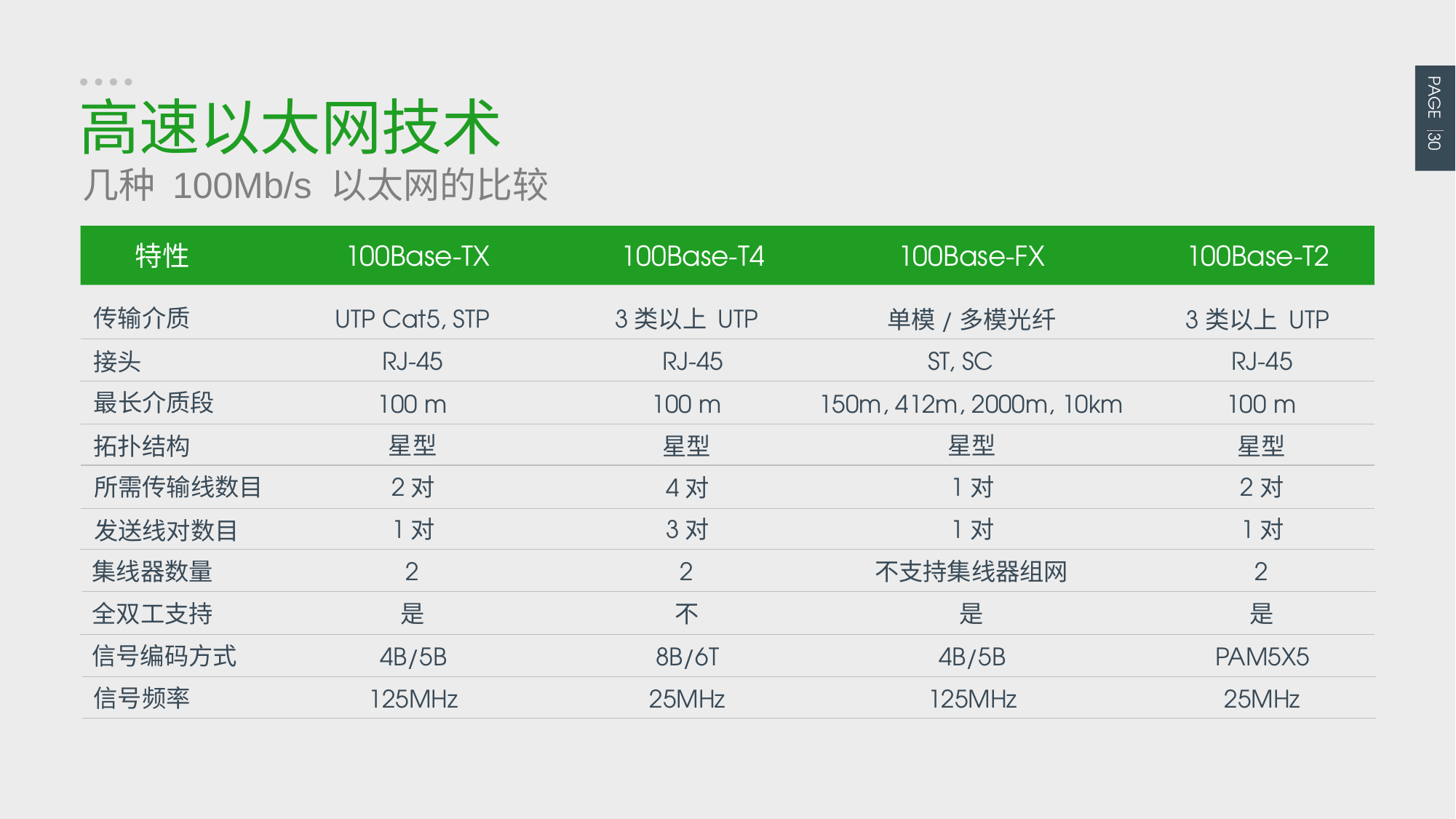

PAGE   30
高速以太网技术
几种 100Mb/s 以太网的比较

特性
100Base-TX
100Base-T4
100Base-FX
100Base-T2
传输介质
3类以上 UTP
UTP Cat5, STP
3类以上 UTP
单模/多模光纤
RJ-45
RJ-45
RJ-45
ST, SC
接头
最长介质段
150m, 412m, 2000m, 10km
100 m
100 m
100 m
星型
星型
星型
星型
拓扑结构
1对
所需传输线数目
2对
2对
4对
1对
1对
3对
1对
发送线对数目
不支持集线器组网
2
集线器数量
2
2
是
是
不
是
全双工支持
信号编码方式
4B/5B
4B/5B
PAM5X5
8B/6T
信号频率
125MHz
125MHz
25MHz
25MHz